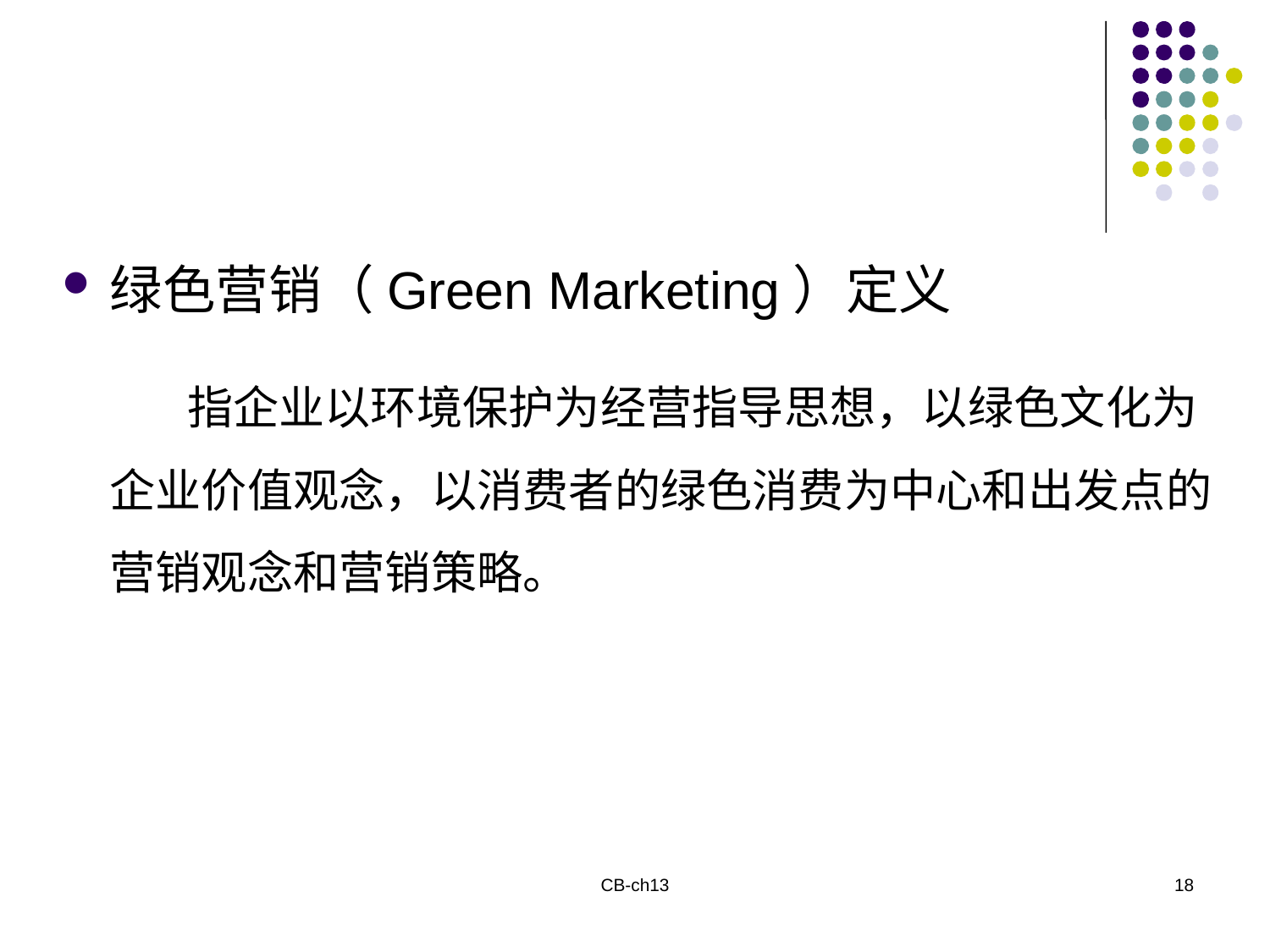

绿色营销（Green Marketing）定义
           指企业以环境保护为经营指导思想，以绿色文化为企业价值观念，以消费者的绿色消费为中心和出发点的营销观念和营销策略。

CB-ch13
18